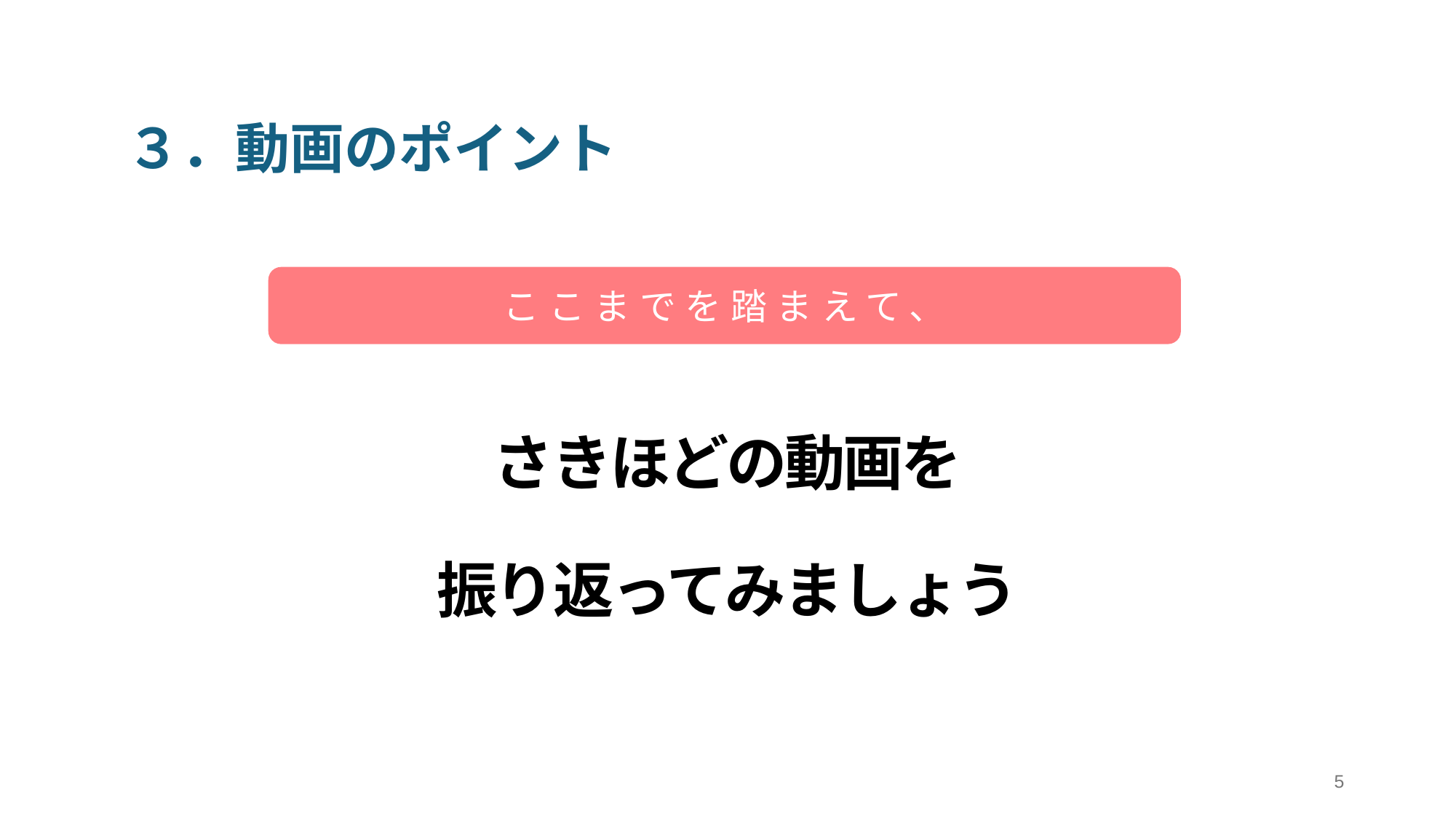

３．動画のポイント
ここまでを踏まえて、
さきほどの動画を
振り返ってみましょう
5